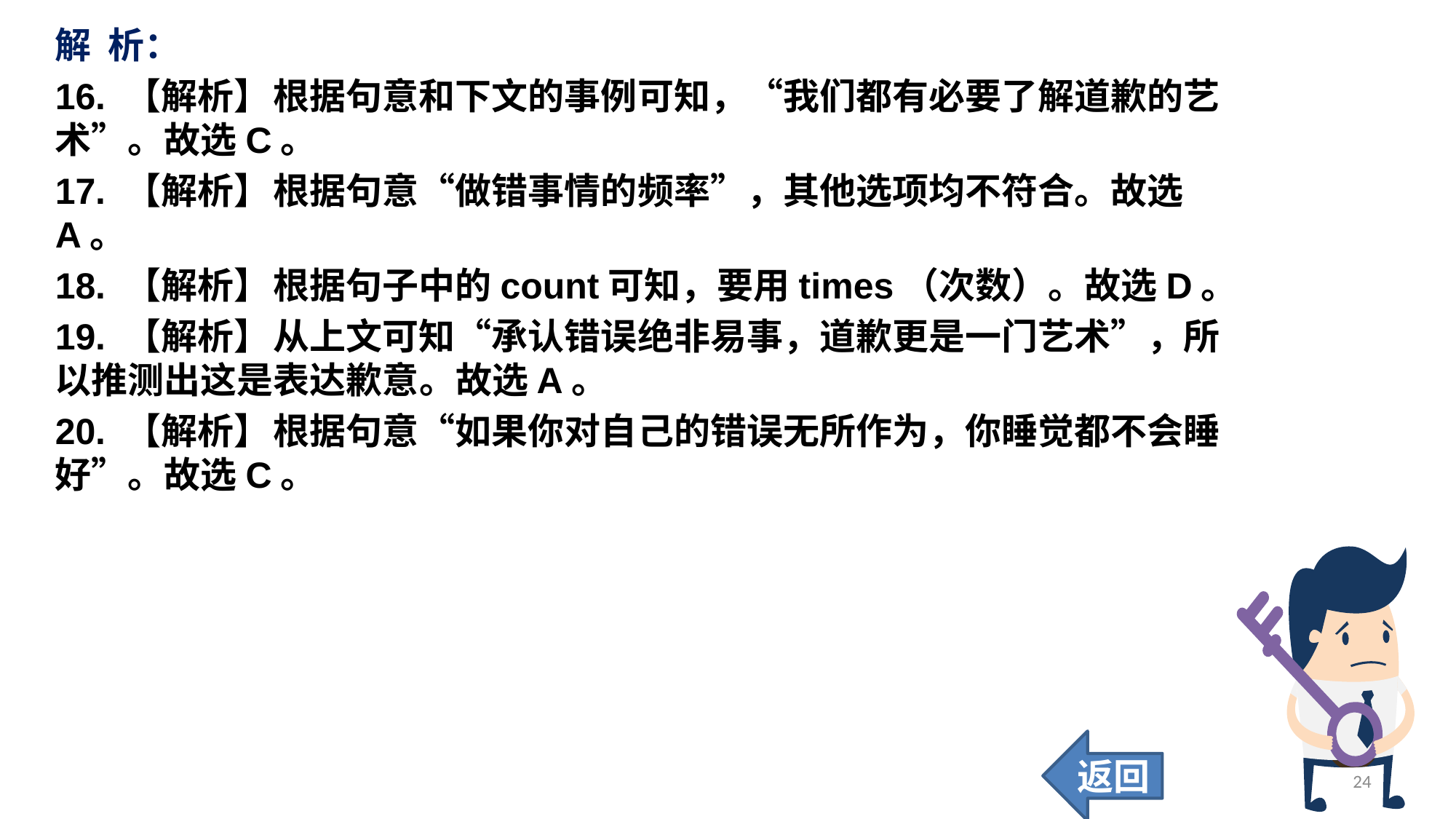

解  析：
16. 【解析】	根据句意和下文的事例可知，“我们都有必要了解道歉的艺术”。故选C。
17. 【解析】	根据句意“做错事情的频率”，其他选项均不符合。故选A。
18. 【解析】	根据句子中的count可知，要用times（次数）。故选D。
19. 【解析】	从上文可知“承认错误绝非易事，道歉更是一门艺术”，所以推测出这是表达歉意。故选A。
20. 【解析】	根据句意“如果你对自己的错误无所作为，你睡觉都不会睡好”。故选C。

返回
24